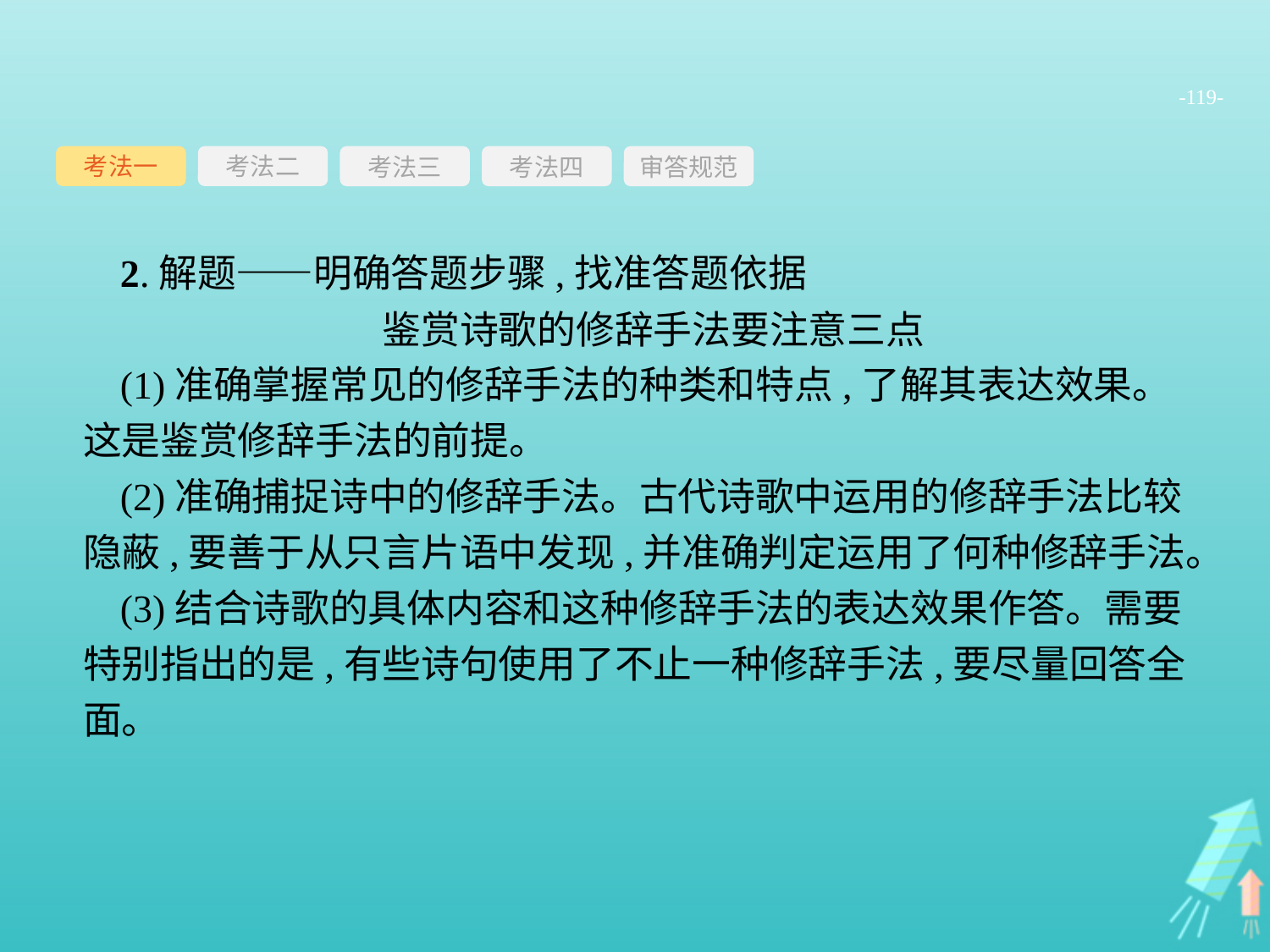

-119-
考法一
考法三
考法四
审答规范
考法二
2.解题——明确答题步骤,找准答题依据
鉴赏诗歌的修辞手法要注意三点
(1)准确掌握常见的修辞手法的种类和特点,了解其表达效果。这是鉴赏修辞手法的前提。
(2)准确捕捉诗中的修辞手法。古代诗歌中运用的修辞手法比较隐蔽,要善于从只言片语中发现,并准确判定运用了何种修辞手法。
(3)结合诗歌的具体内容和这种修辞手法的表达效果作答。需要特别指出的是,有些诗句使用了不止一种修辞手法,要尽量回答全面。